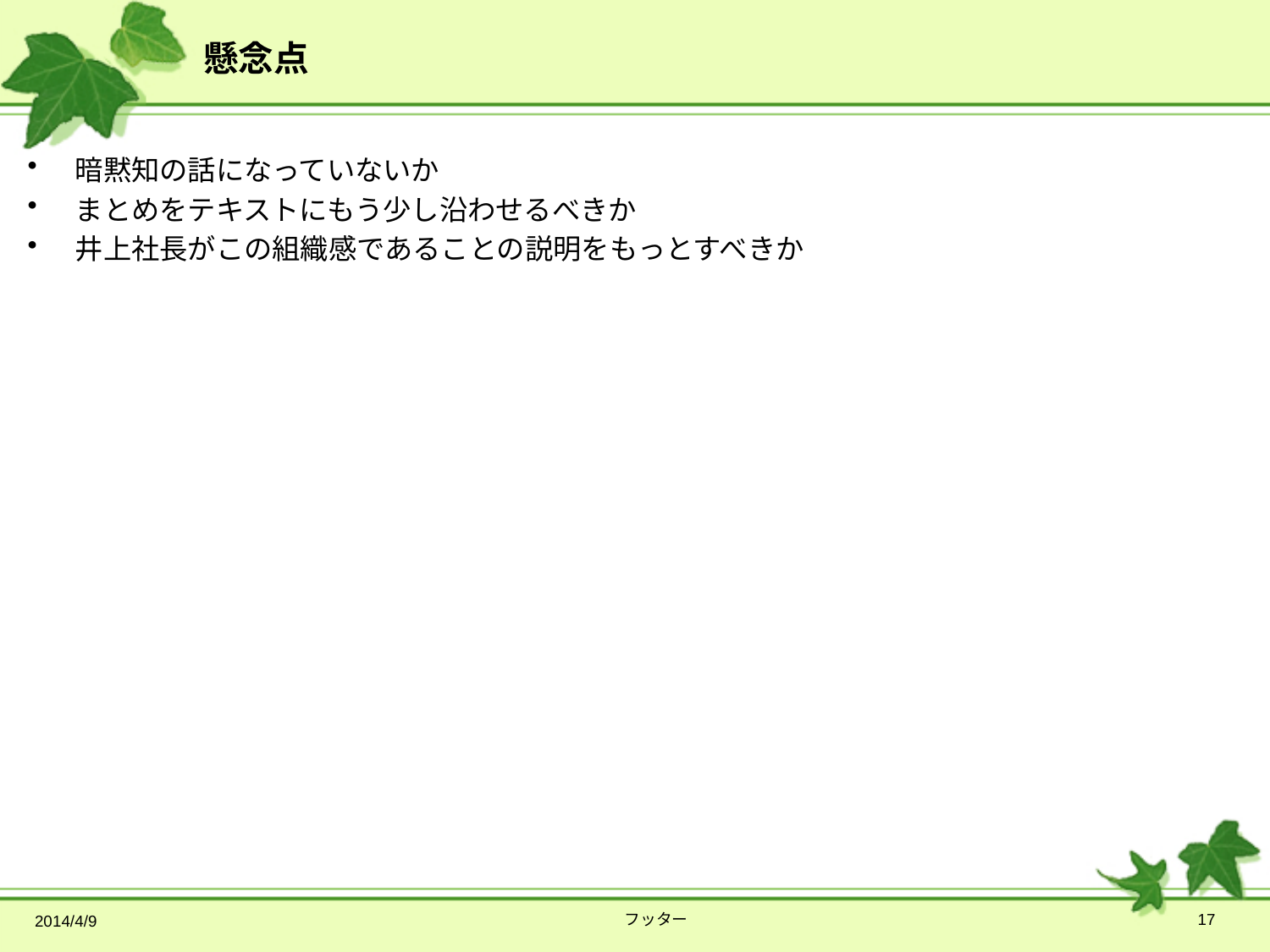

# 懸念点
暗黙知の話になっていないか
まとめをテキストにもう少し沿わせるべきか
井上社長がこの組織感であることの説明をもっとすべきか

2014/4/9
フッター
17